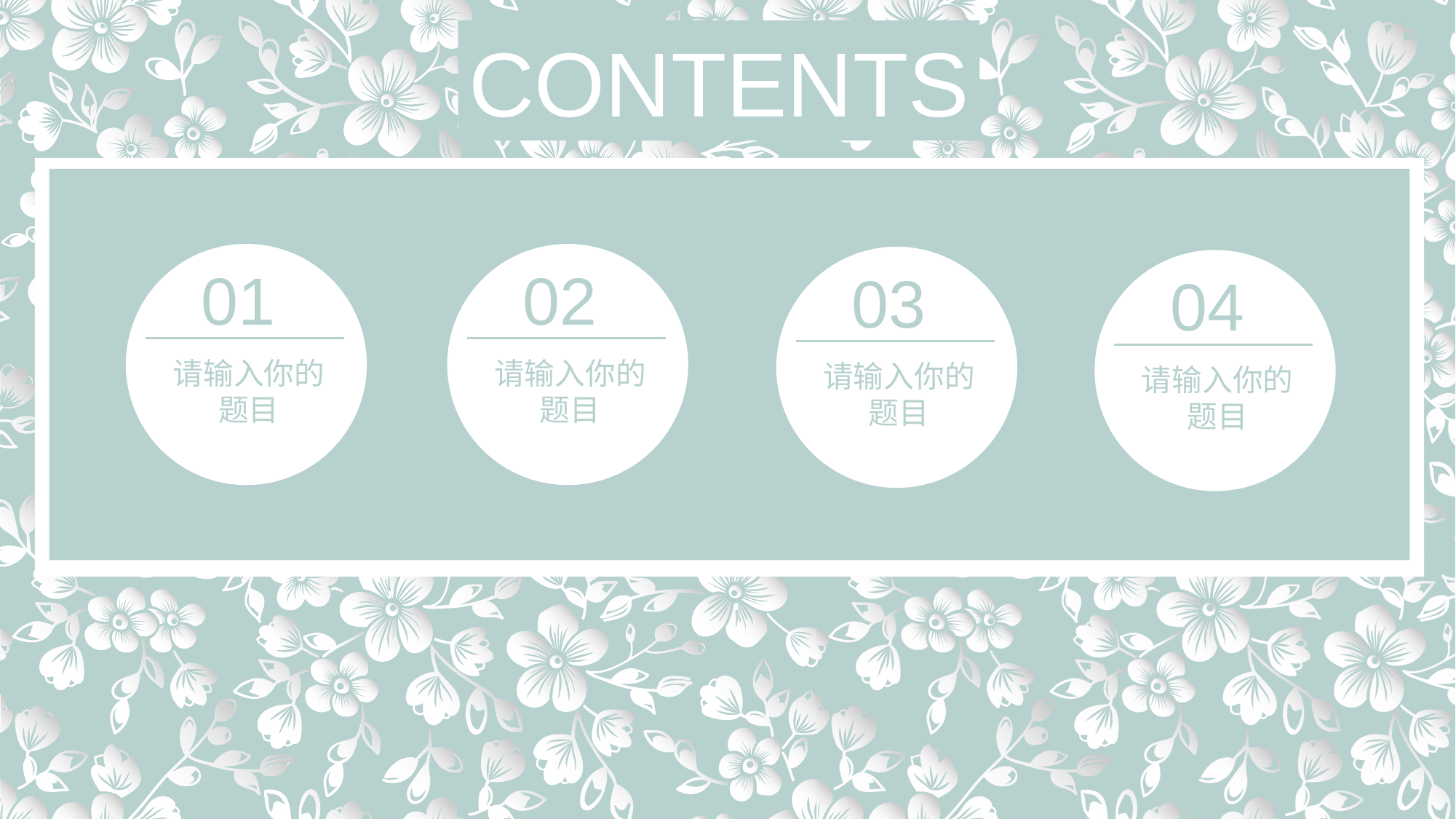

CONTENTS

01
请输入你的题目

02
请输入你的题目

03
请输入你的题目

04
请输入你的题目